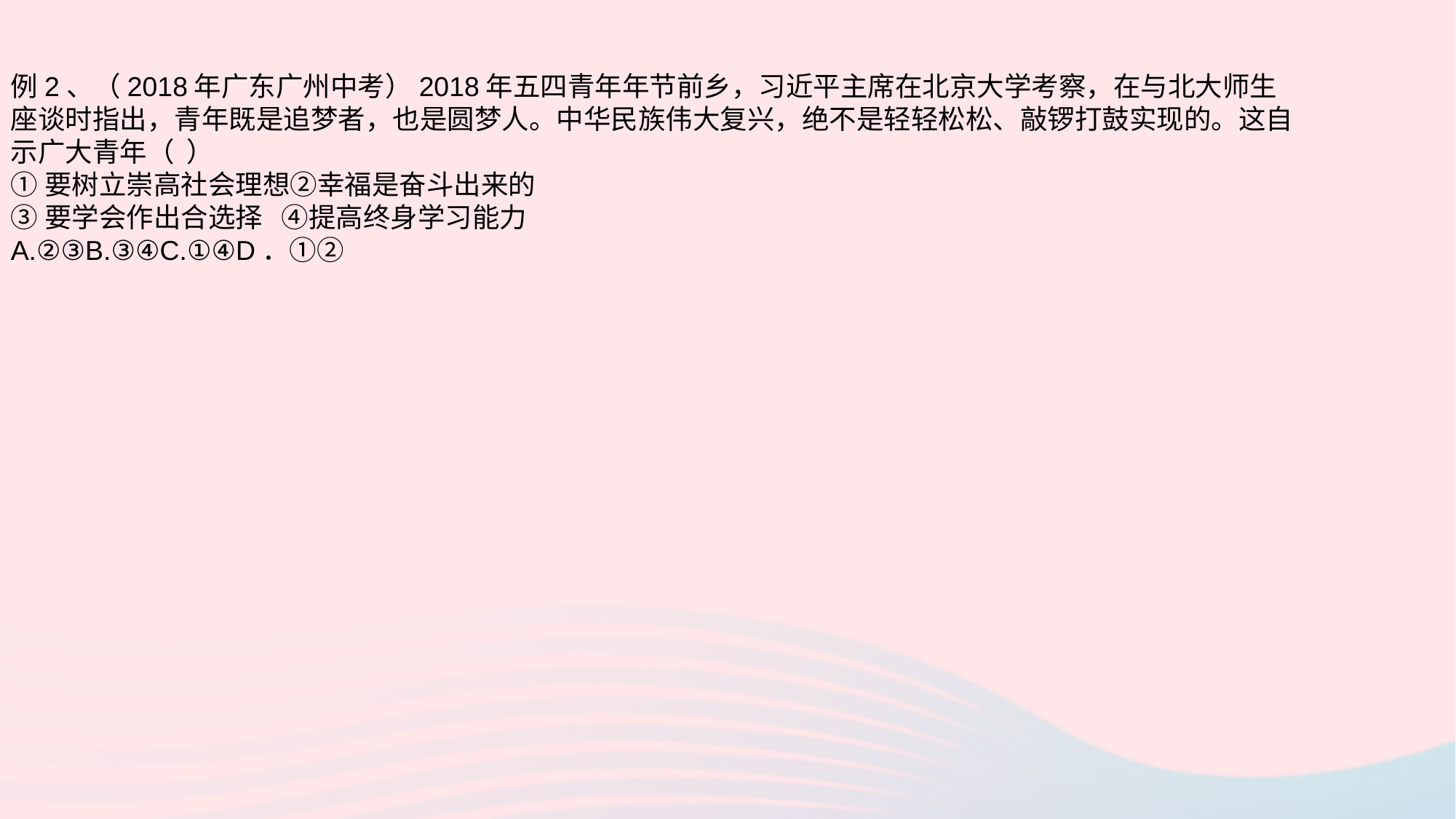

例2、（2018年广东广州中考）2018年五四青年年节前乡，习近平主席在北京大学考察，在与北大师生座谈时指出，青年既是追梦者，也是圆梦人。中华民族伟大复兴，绝不是轻轻松松、敲锣打鼓实现的。这自示广大青年（  ）
①要树立崇高社会理想②幸福是奋斗出来的
③要学会作出合选择   ④提高终身学习能力
A.②③B.③④C.①④D．①②